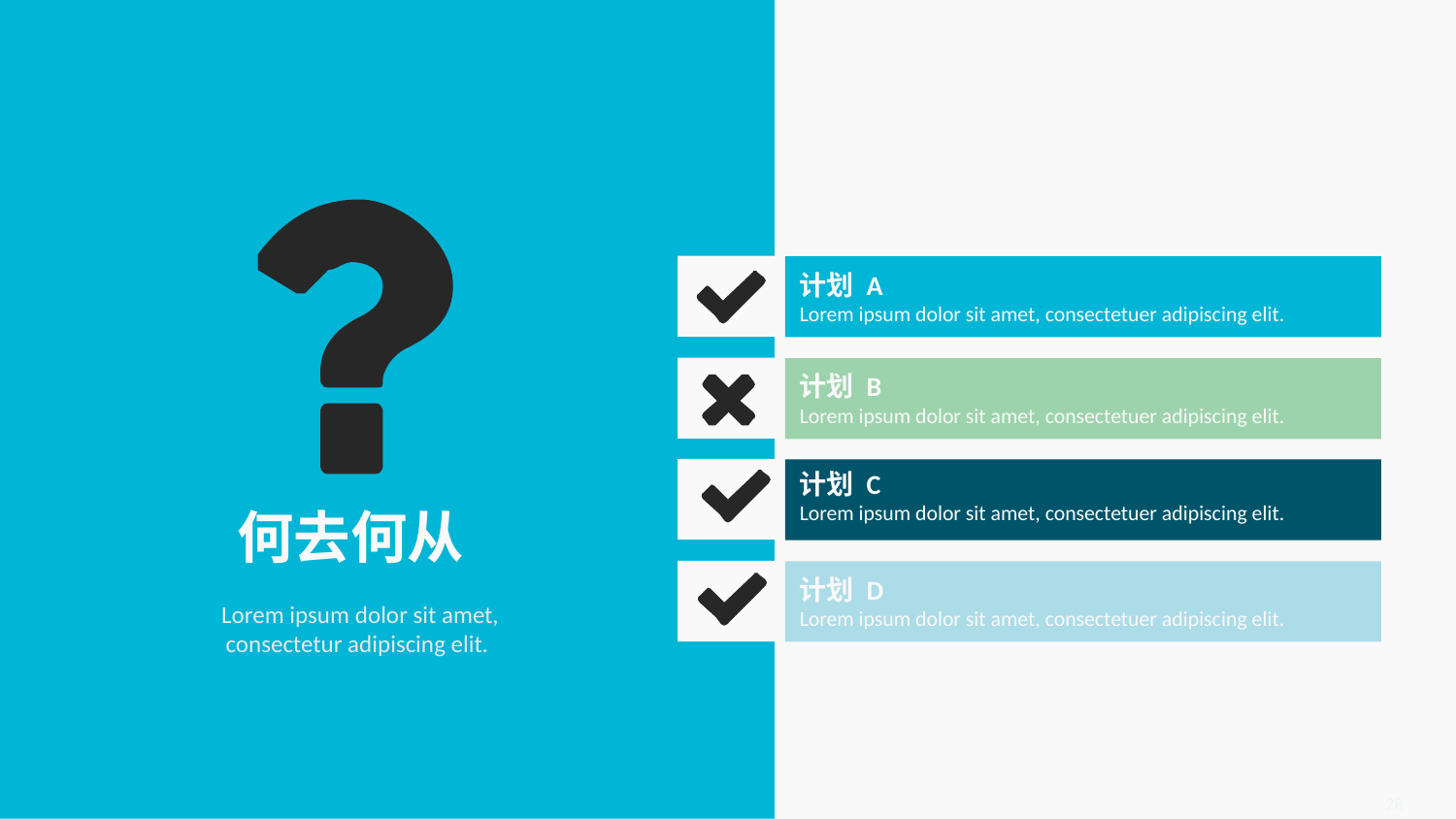

计划 A
Lorem ipsum dolor sit amet, consectetuer adipiscing elit.

计划 B
Lorem ipsum dolor sit amet, consectetuer adipiscing elit.

计划 C
Lorem ipsum dolor sit amet, consectetuer adipiscing elit.

何去何从

计划 D
Lorem ipsum dolor sit amet, consectetuer adipiscing elit.

Lorem ipsum dolor sit amet, consectetur adipiscing elit.